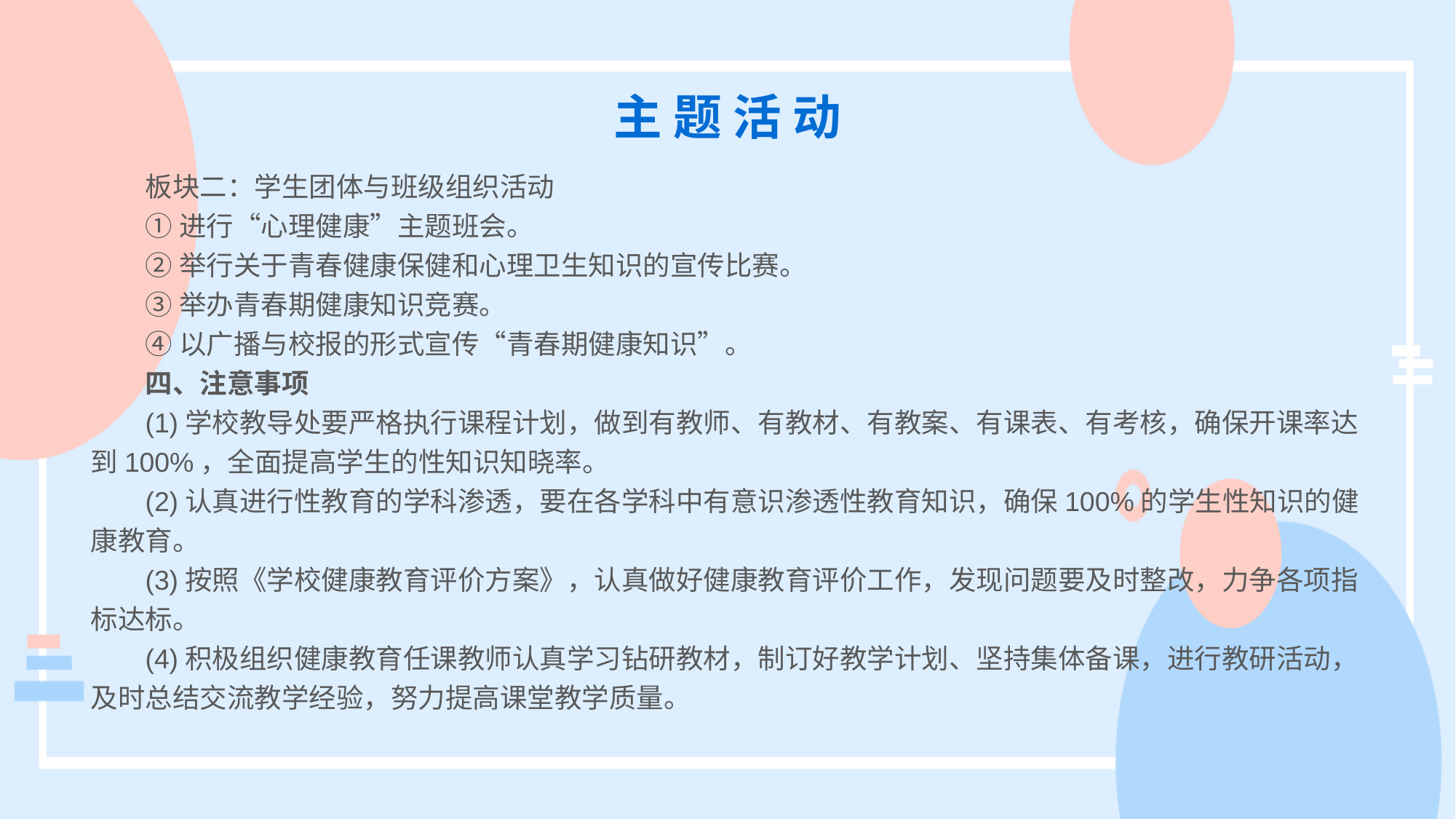

主 题 活 动
板块二：学生团体与班级组织活动
①进行“心理健康”主题班会。
②举行关于青春健康保健和心理卫生知识的宣传比赛。
③举办青春期健康知识竞赛。
④以广播与校报的形式宣传“青春期健康知识”。
四、注意事项
(1)学校教导处要严格执行课程计划，做到有教师、有教材、有教案、有课表、有考核，确保开课率达到100%，全面提高学生的性知识知晓率。
(2)认真进行性教育的学科渗透，要在各学科中有意识渗透性教育知识，确保100%的学生性知识的健康教育。
(3)按照《学校健康教育评价方案》，认真做好健康教育评价工作，发现问题要及时整改，力争各项指标达标。
(4)积极组织健康教育任课教师认真学习钻研教材，制订好教学计划、坚持集体备课，进行教研活动，及时总结交流教学经验，努力提高课堂教学质量。